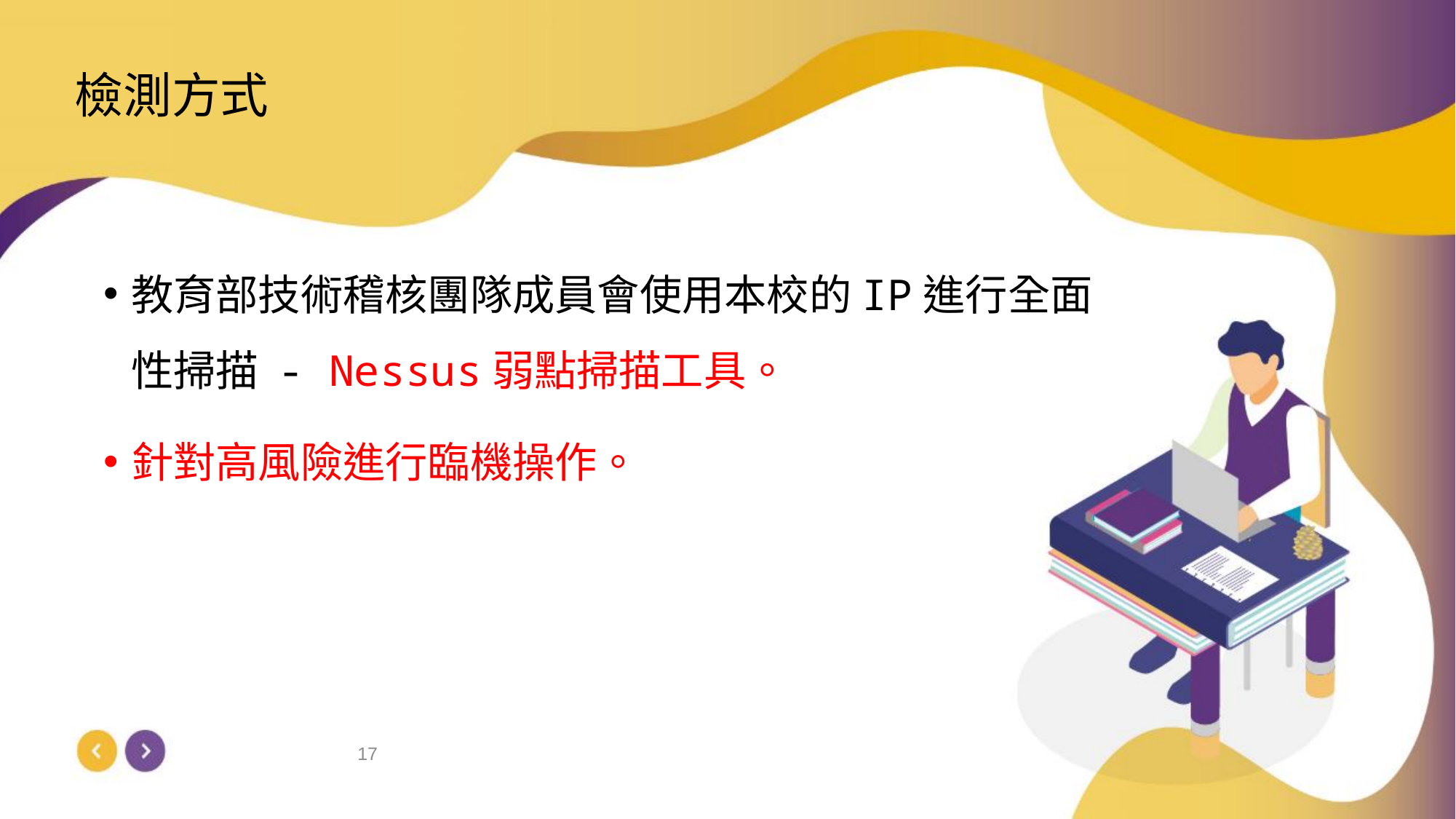

檢測方式
教育部技術稽核團隊成員會使用本校的IP進行全面性掃描 - Nessus弱點掃描工具。
針對高風險進行臨機操作。